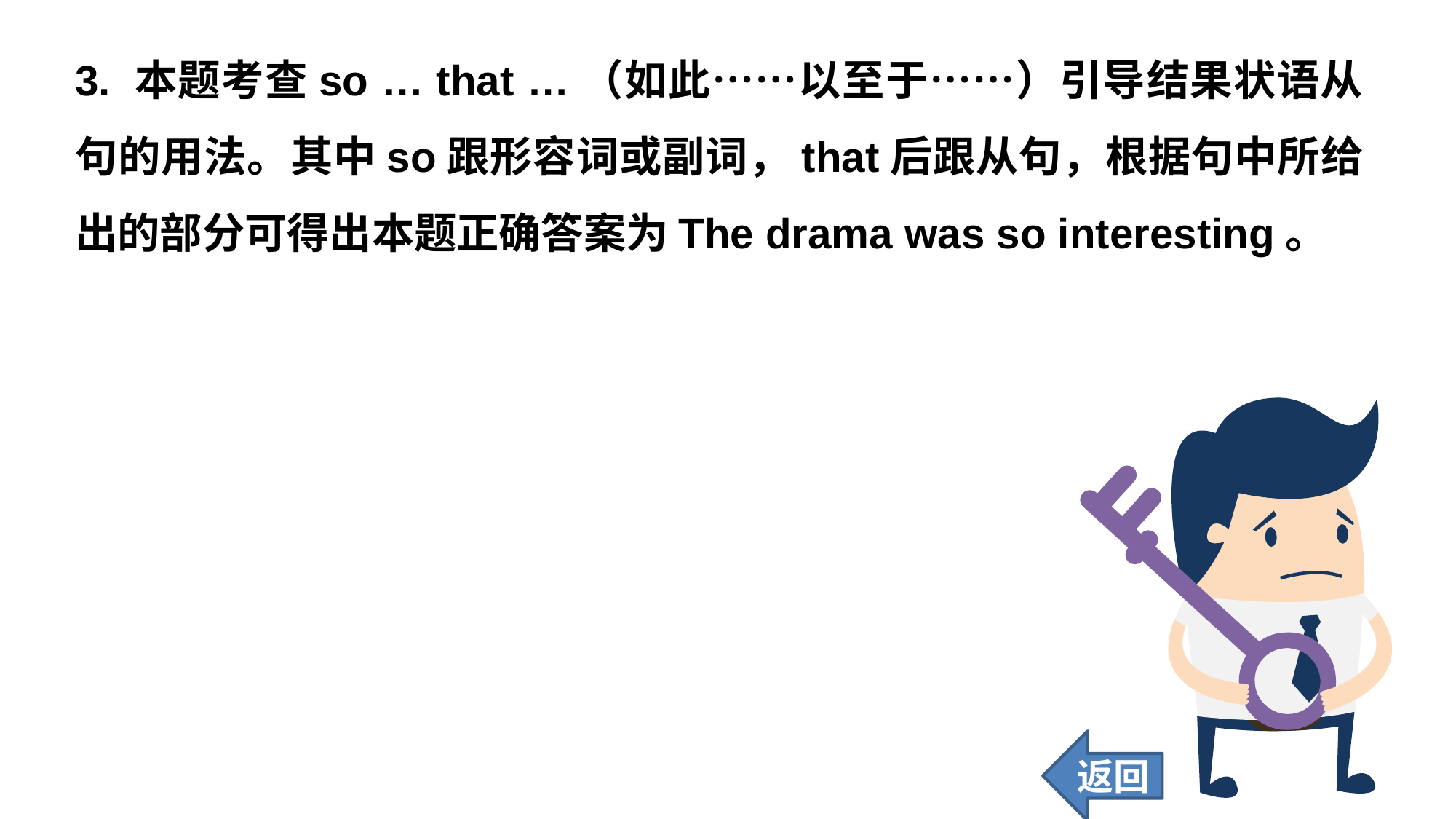

3. 本题考查so … that …（如此……以至于……）引导结果状语从句的用法。其中so跟形容词或副词，that后跟从句，根据句中所给出的部分可得出本题正确答案为The drama was so interesting。

返回
77